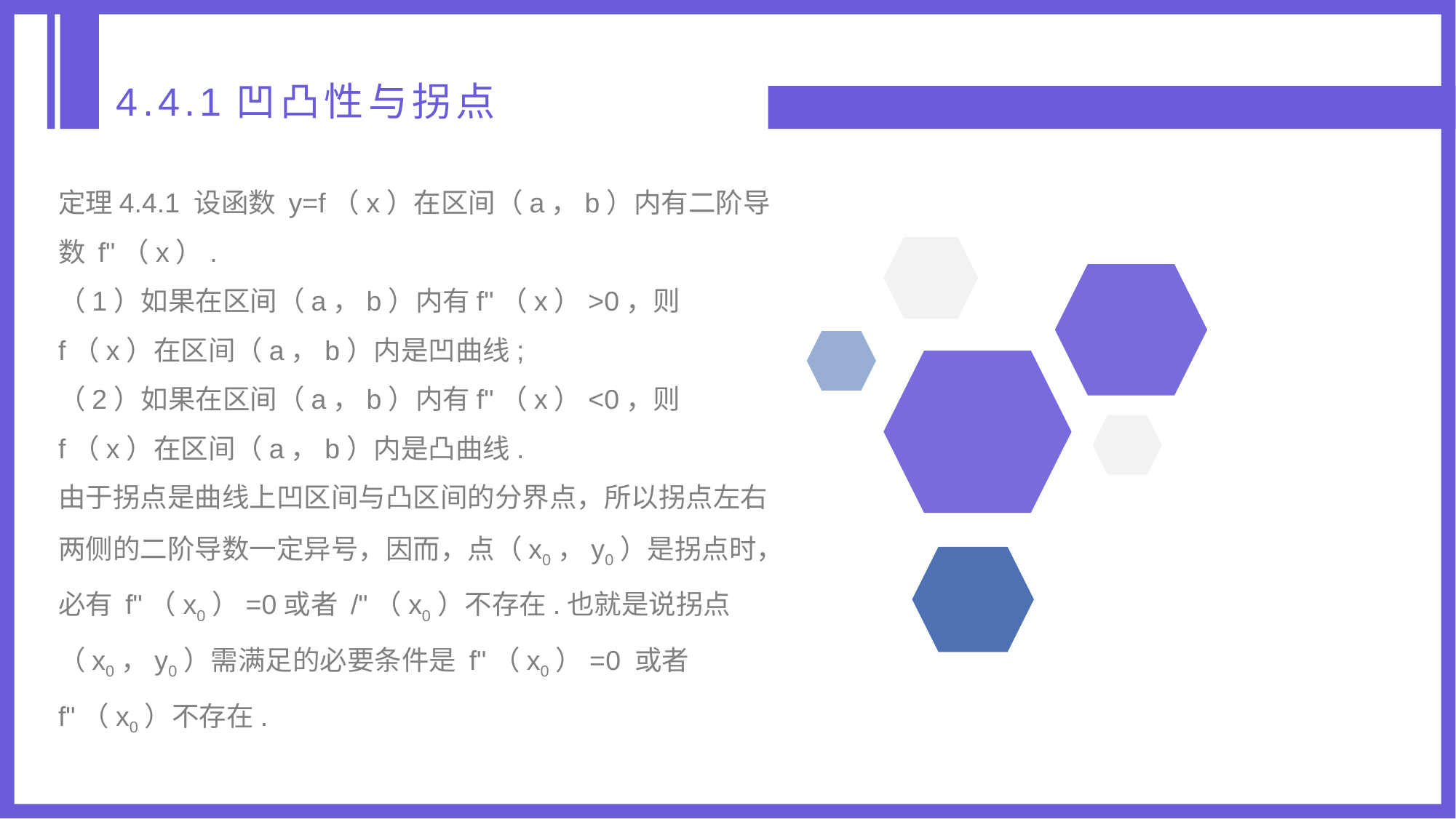

4.4.1凹凸性与拐点
定理4.4.1 设函数 y=f（x）在区间（a，b）内有二阶导数 f"（x）.
（1）如果在区间（a，b）内有f"（x）>0，则 f（x）在区间（a，b）内是凹曲线;
（2）如果在区间（a，b）内有f"（x）<0，则 f（x）在区间（a，b）内是凸曲线.
由于拐点是曲线上凹区间与凸区间的分界点，所以拐点左右两侧的二阶导数一定异号，因而，点（x0，y0）是拐点时，必有 f"（x0）=0或者 /"（x0）不存在.也就是说拐点（x0，y0）需满足的必要条件是 f"（x0）=0 或者 f"（x0）不存在.